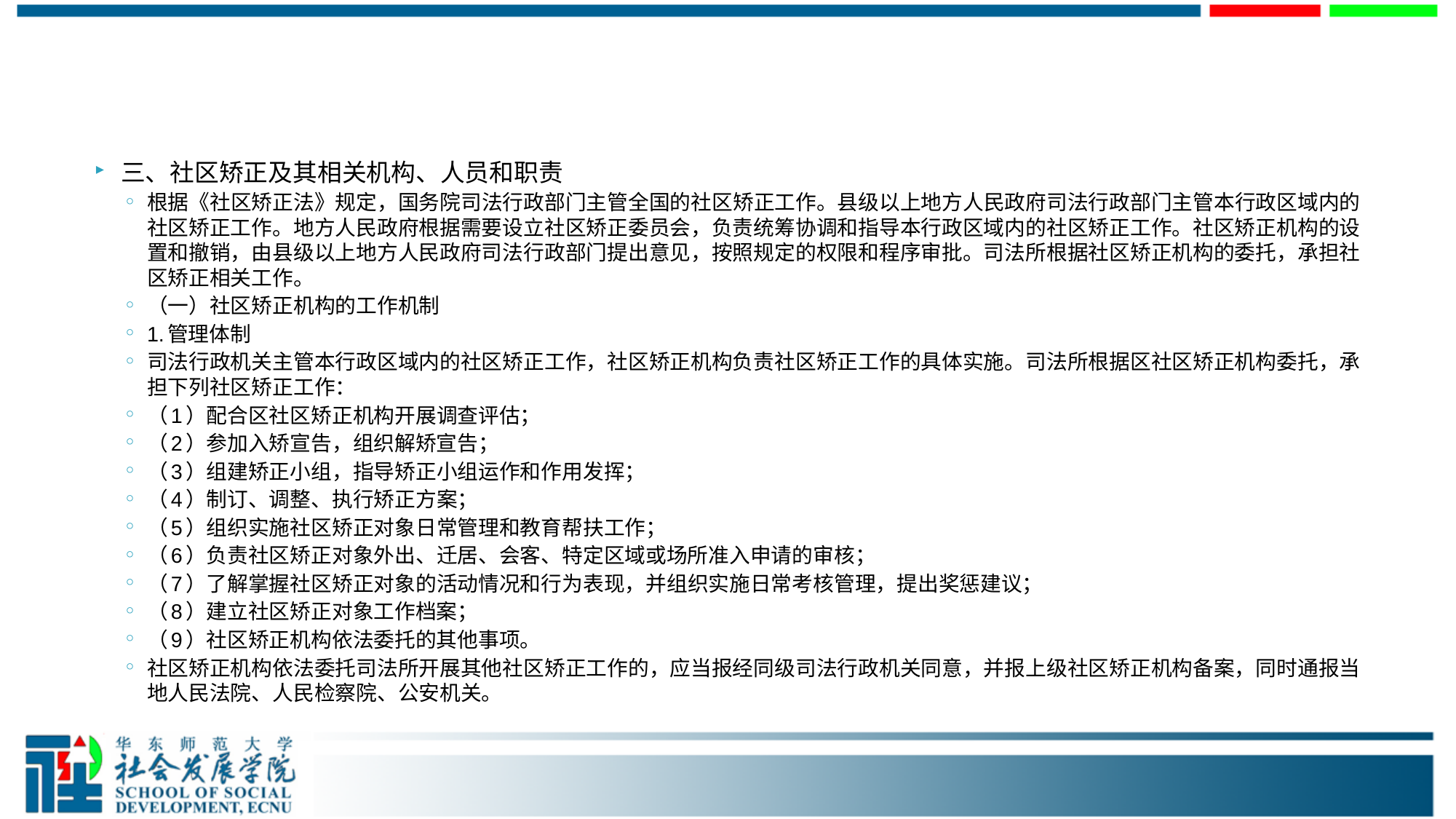

#
三、社区矫正及其相关机构、人员和职责
根据《社区矫正法》规定，国务院司法行政部门主管全国的社区矫正工作。县级以上地方人民政府司法行政部门主管本行政区域内的社区矫正工作。地方人民政府根据需要设立社区矫正委员会，负责统筹协调和指导本行政区域内的社区矫正工作。社区矫正机构的设置和撤销，由县级以上地方人民政府司法行政部门提出意见，按照规定的权限和程序审批。司法所根据社区矫正机构的委托，承担社区矫正相关工作。
（一）社区矫正机构的工作机制
1.管理体制
司法行政机关主管本行政区域内的社区矫正工作，社区矫正机构负责社区矫正工作的具体实施。司法所根据区社区矫正机构委托，承担下列社区矫正工作：
（1）配合区社区矫正机构开展调查评估；
（2）参加入矫宣告，组织解矫宣告；
（3）组建矫正小组，指导矫正小组运作和作用发挥；
（4）制订、调整、执行矫正方案；
（5）组织实施社区矫正对象日常管理和教育帮扶工作；
（6）负责社区矫正对象外出、迁居、会客、特定区域或场所准入申请的审核；
（7）了解掌握社区矫正对象的活动情况和行为表现，并组织实施日常考核管理，提出奖惩建议；
（8）建立社区矫正对象工作档案；
（9）社区矫正机构依法委托的其他事项。
社区矫正机构依法委托司法所开展其他社区矫正工作的，应当报经同级司法行政机关同意，并报上级社区矫正机构备案，同时通报当地人民法院、人民检察院、公安机关。